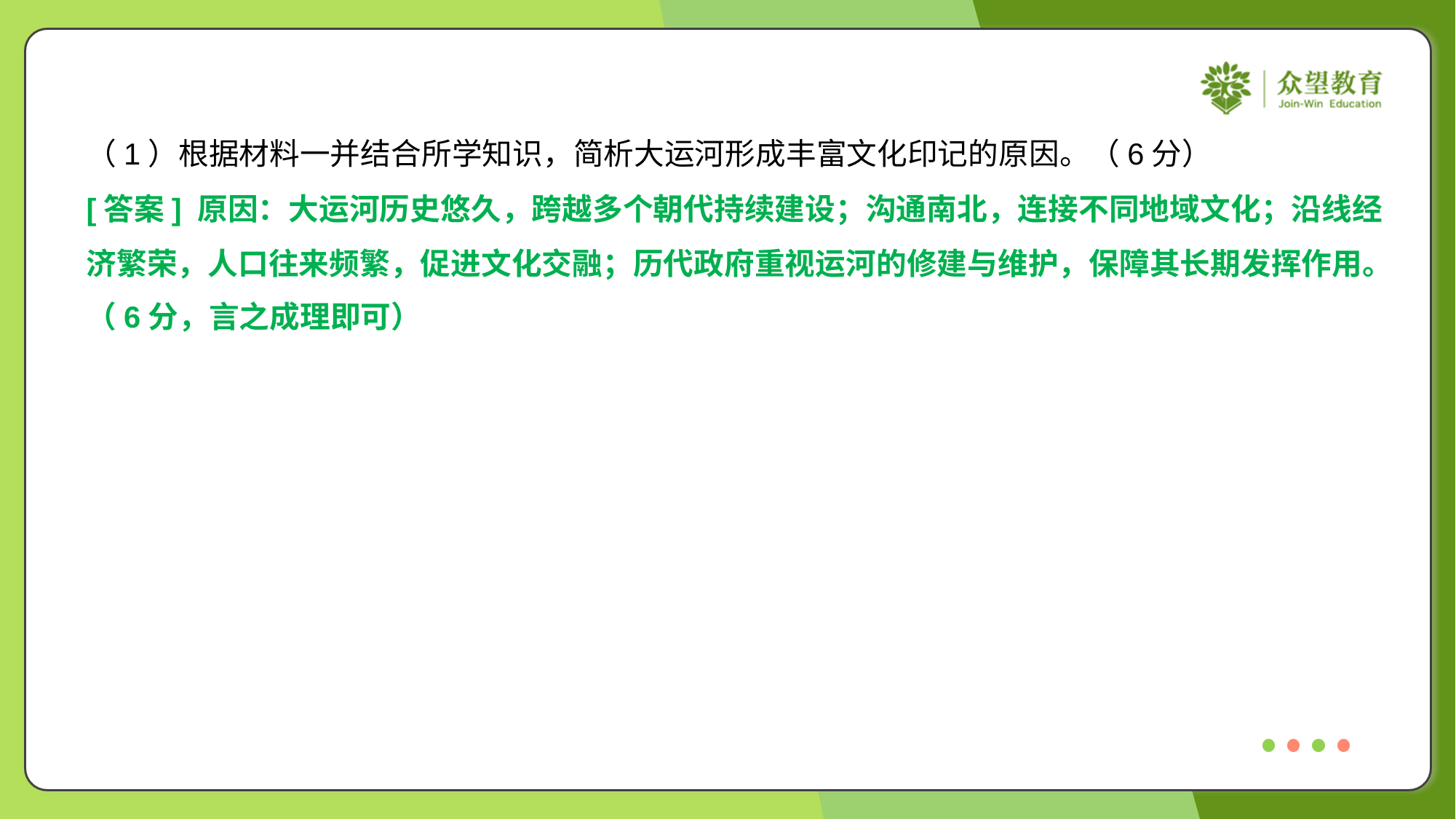

（1）根据材料一并结合所学知识，简析大运河形成丰富文化印记的原因。（6分）
[答案] 原因：大运河历史悠久，跨越多个朝代持续建设；沟通南北，连接不同地域文化；沿线经
济繁荣，人口往来频繁，促进文化交融；历代政府重视运河的修建与维护，保障其长期发挥作用。
（6分，言之成理即可）